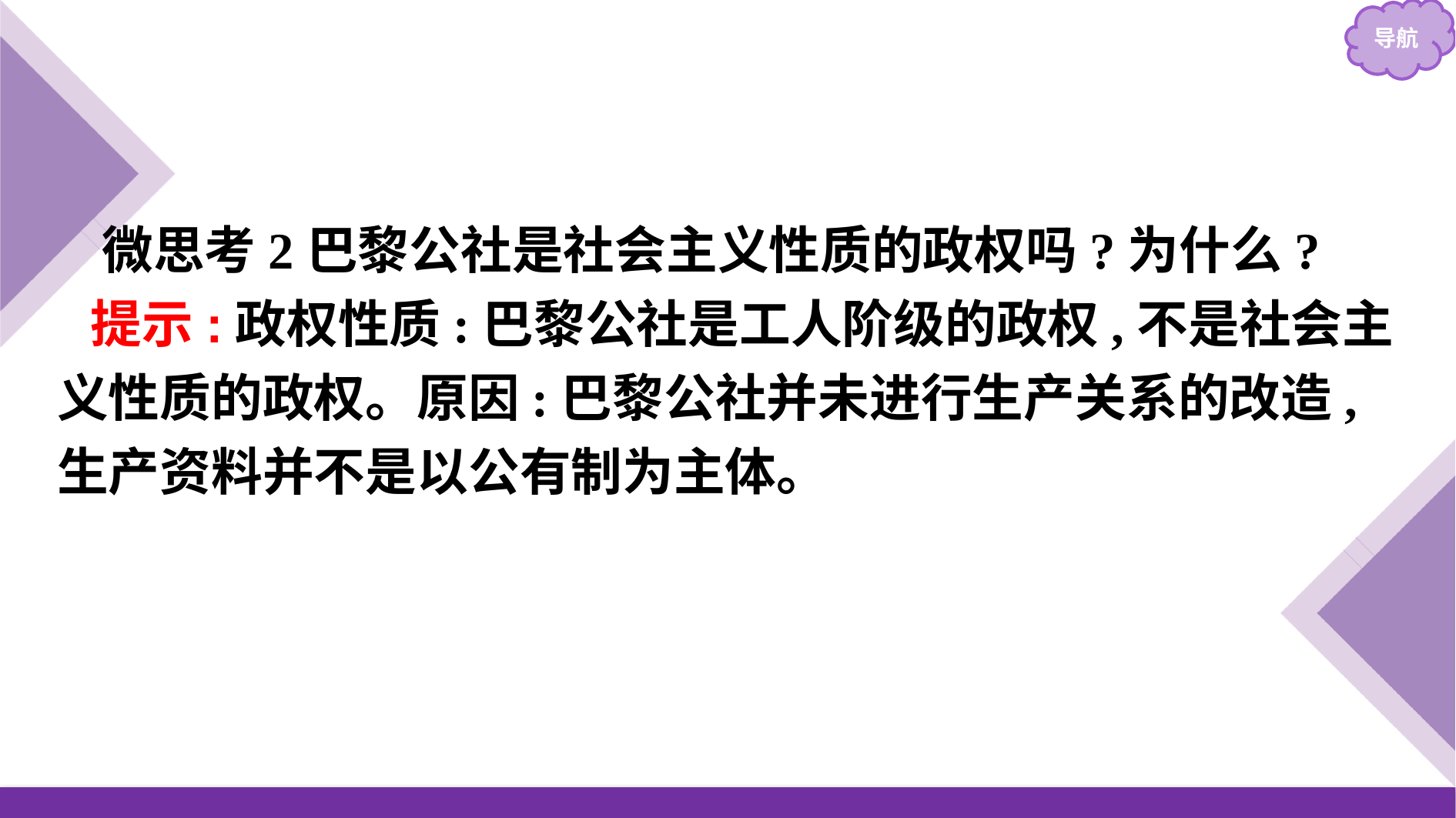

微思考2巴黎公社是社会主义性质的政权吗?为什么?
提示:政权性质:巴黎公社是工人阶级的政权,不是社会主义性质的政权。原因:巴黎公社并未进行生产关系的改造,生产资料并不是以公有制为主体。